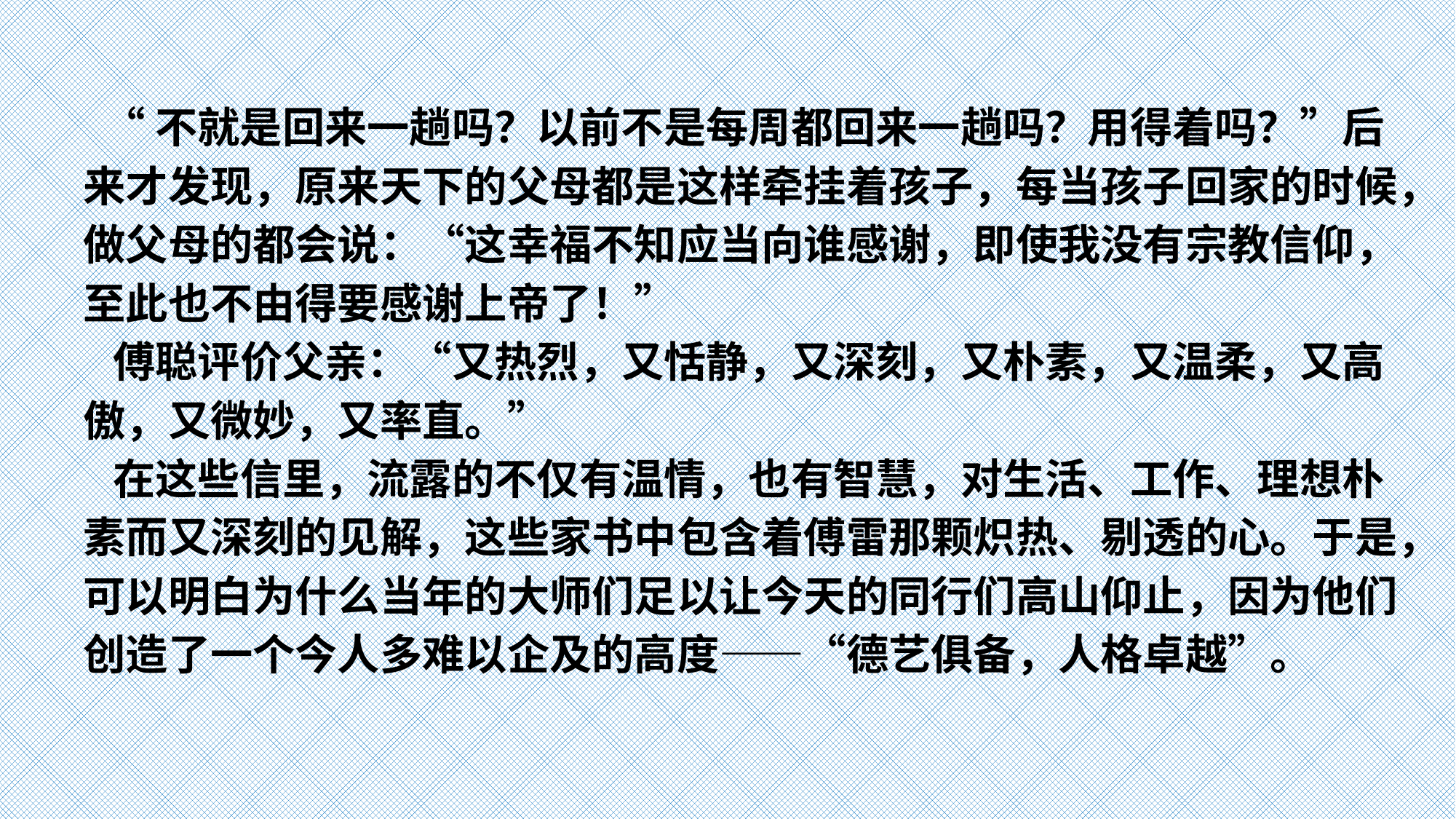

“不就是回来一趟吗？以前不是每周都回来一趟吗？用得着吗？”后来才发现，原来天下的父母都是这样牵挂着孩子，每当孩子回家的时候，做父母的都会说：“这幸福不知应当向谁感谢，即使我没有宗教信仰，至此也不由得要感谢上帝了！”
  傅聪评价父亲：“又热烈，又恬静，又深刻，又朴素，又温柔，又高傲，又微妙，又率直。”
  在这些信里，流露的不仅有温情，也有智慧，对生活、工作、理想朴素而又深刻的见解，这些家书中包含着傅雷那颗炽热、剔透的心。于是，可以明白为什么当年的大师们足以让今天的同行们高山仰止，因为他们创造了一个今人多难以企及的高度——“德艺俱备，人格卓越”。